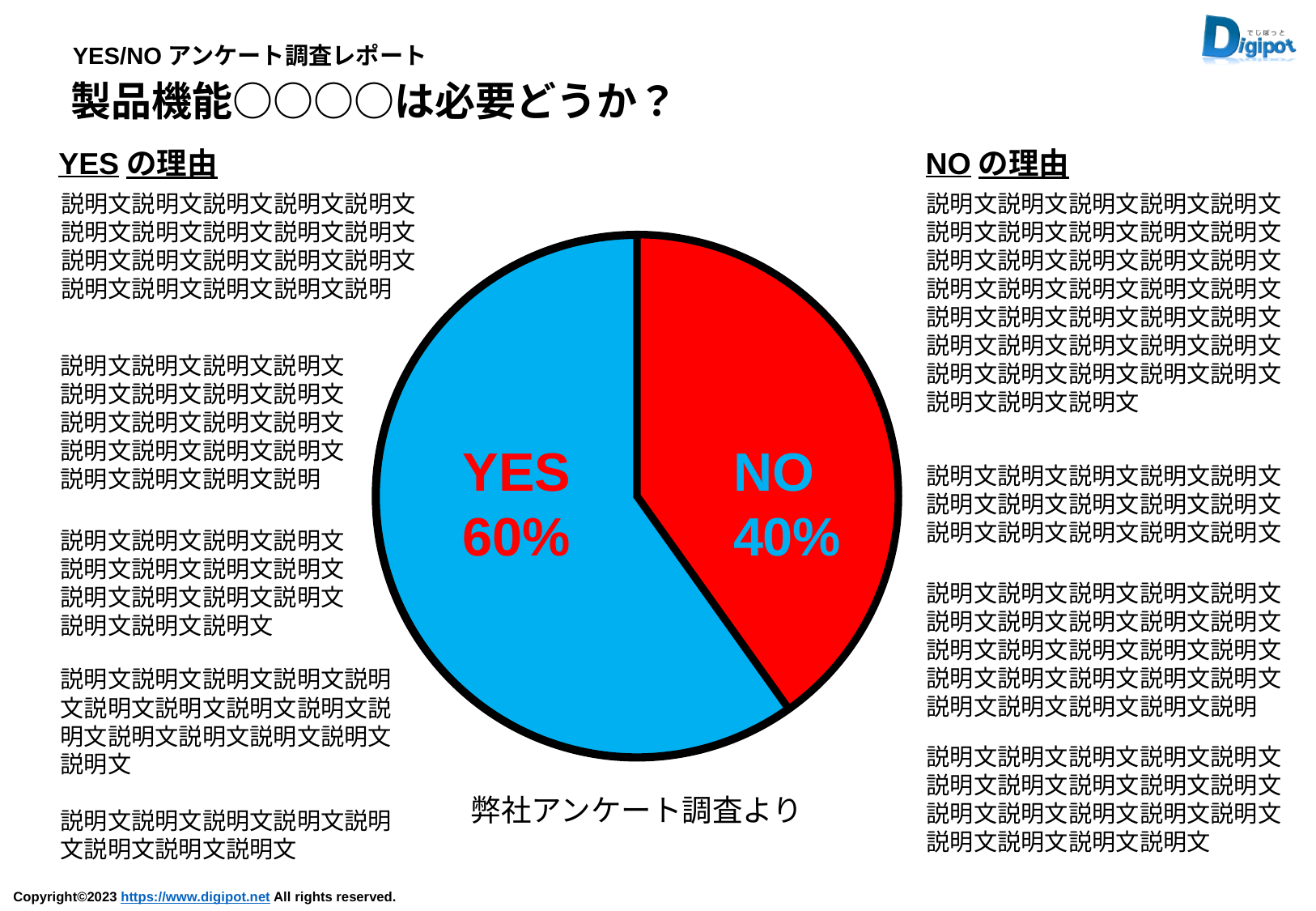

YES/NOアンケート調査レポート
製品機能○○○○は必要どうか？
YESの理由
NOの理由
説明文説明文説明文説明文説明文説明文説明文説明文説明文説明文説明文説明文説明文説明文説明文説明文説明文説明文説明文説明
説明文説明文説明文説明文説明文説明文説明文説明文説明文説明文説明文説明文説明文説明文説明文説明文説明文説明文説明文説明文説明文説明文説明文説明文説明文説明文説明文説明文説明文説明文説明文説明文説明文説明文説明文説明文説明文説明文

説明文説明文説明文説明文説明文説明文説明文説明文説明文説明文説明文説明文説明文説明文説明文説明文説明文説明文説明文説明
YES
60%
NO
40%
説明文説明文説明文説明文説明文説明文説明文説明文説明文説明文説明文説明文説明文説明文説明文
説明文説明文説明文説明文説明文説明文説明文説明文説明文説明文説明文説明文説明文説明文説明文
説明文説明文説明文説明文説明文説明文説明文説明文説明文説明文説明文説明文説明文説明文説明文説明文説明文説明文説明文説明文説明文説明文説明文説明文説明
説明文説明文説明文説明文説明文説明文説明文説明文説明文説明文説明文説明文説明文説明文説明文
説明文説明文説明文説明文説明文説明文説明文説明文説明文説明文説明文説明文説明文説明文説明文説明文説明文説明文説明文
弊社アンケート調査より
説明文説明文説明文説明文説明文説明文説明文説明文